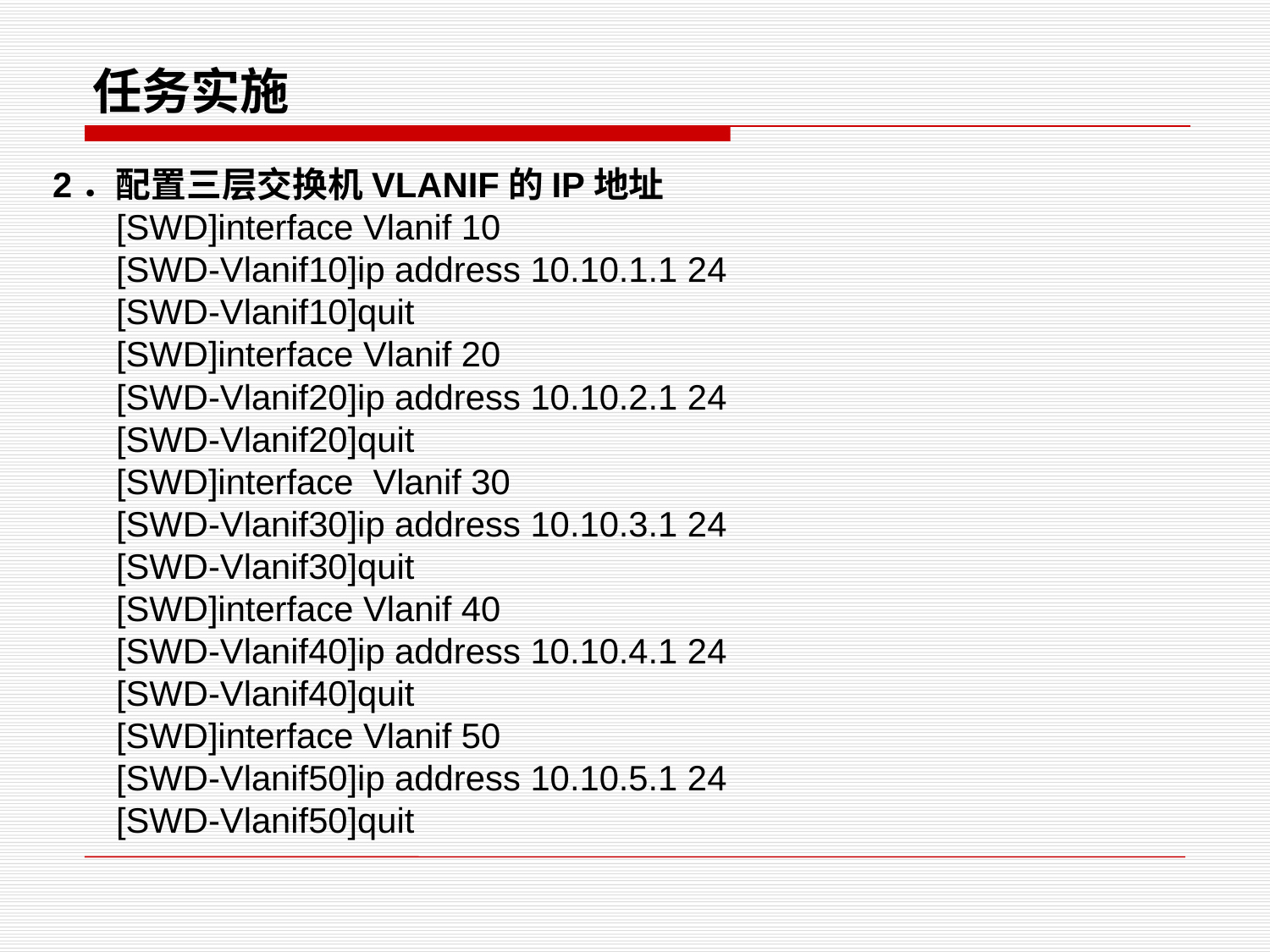

任务实施
2．配置三层交换机VLANIF的IP地址
[SWD]interface Vlanif 10
[SWD-Vlanif10]ip address 10.10.1.1 24
[SWD-Vlanif10]quit
[SWD]interface Vlanif 20
[SWD-Vlanif20]ip address 10.10.2.1 24
[SWD-Vlanif20]quit
[SWD]interface  Vlanif 30
[SWD-Vlanif30]ip address 10.10.3.1 24
[SWD-Vlanif30]quit
[SWD]interface Vlanif 40
[SWD-Vlanif40]ip address 10.10.4.1 24
[SWD-Vlanif40]quit
[SWD]interface Vlanif 50
[SWD-Vlanif50]ip address 10.10.5.1 24
[SWD-Vlanif50]quit
120